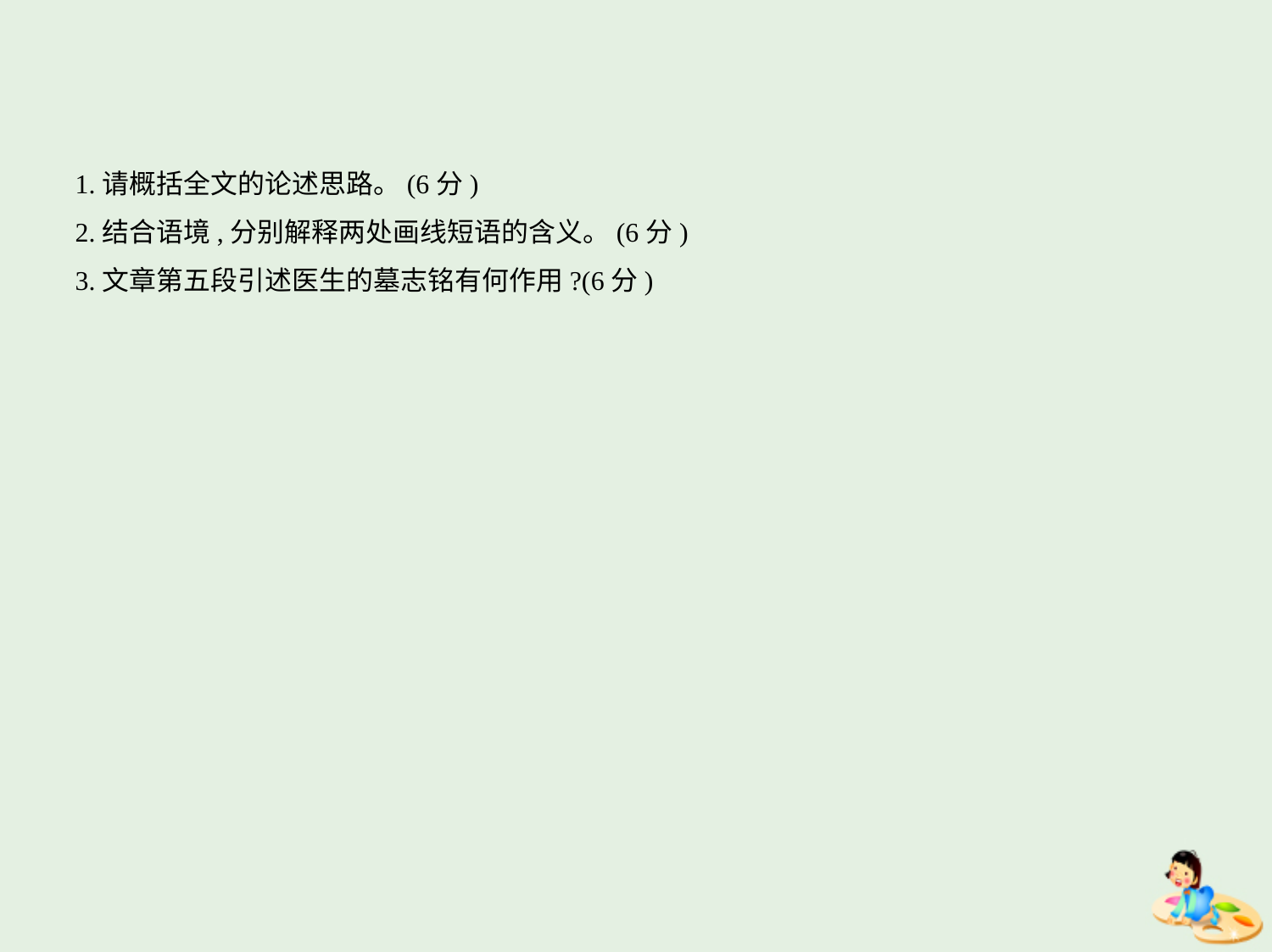

1.请概括全文的论述思路。(6分)
2.结合语境,分别解释两处画线短语的含义。(6分)
3.文章第五段引述医生的墓志铭有何作用?(6分)